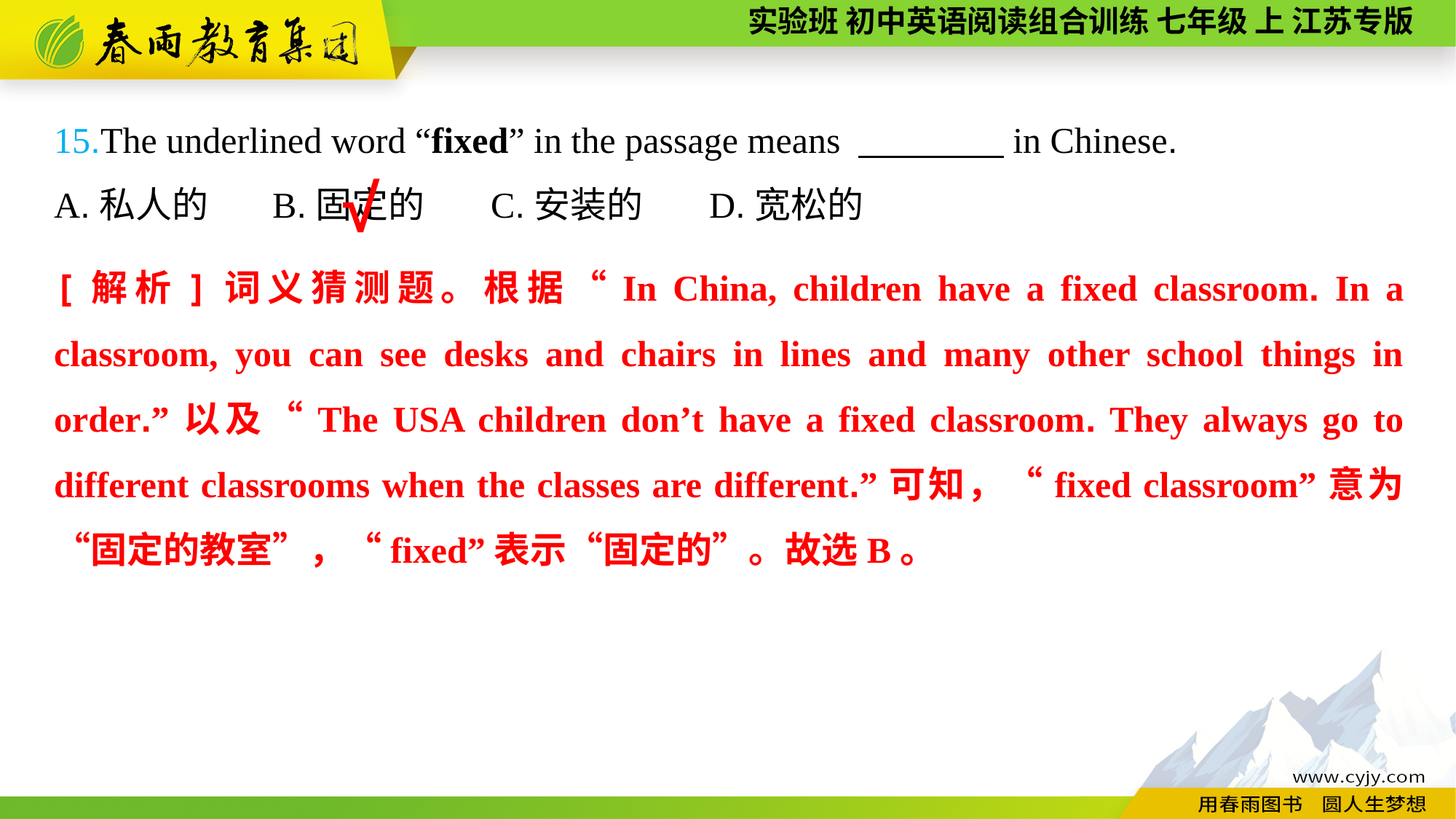

15.The underlined word “fixed” in the passage means 　　　　in Chinese.
A.私人的	B.固定的	C.安装的	D.宽松的
√
[解析]词义猜测题。根据“In China, children have a fixed classroom. In a classroom, you can see desks and chairs in lines and many other school things in order.”以及“The USA children don’t have a fixed classroom. They always go to different classrooms when the classes are different.”可知，“fixed classroom”意为“固定的教室”，“fixed”表示“固定的”。故选B。